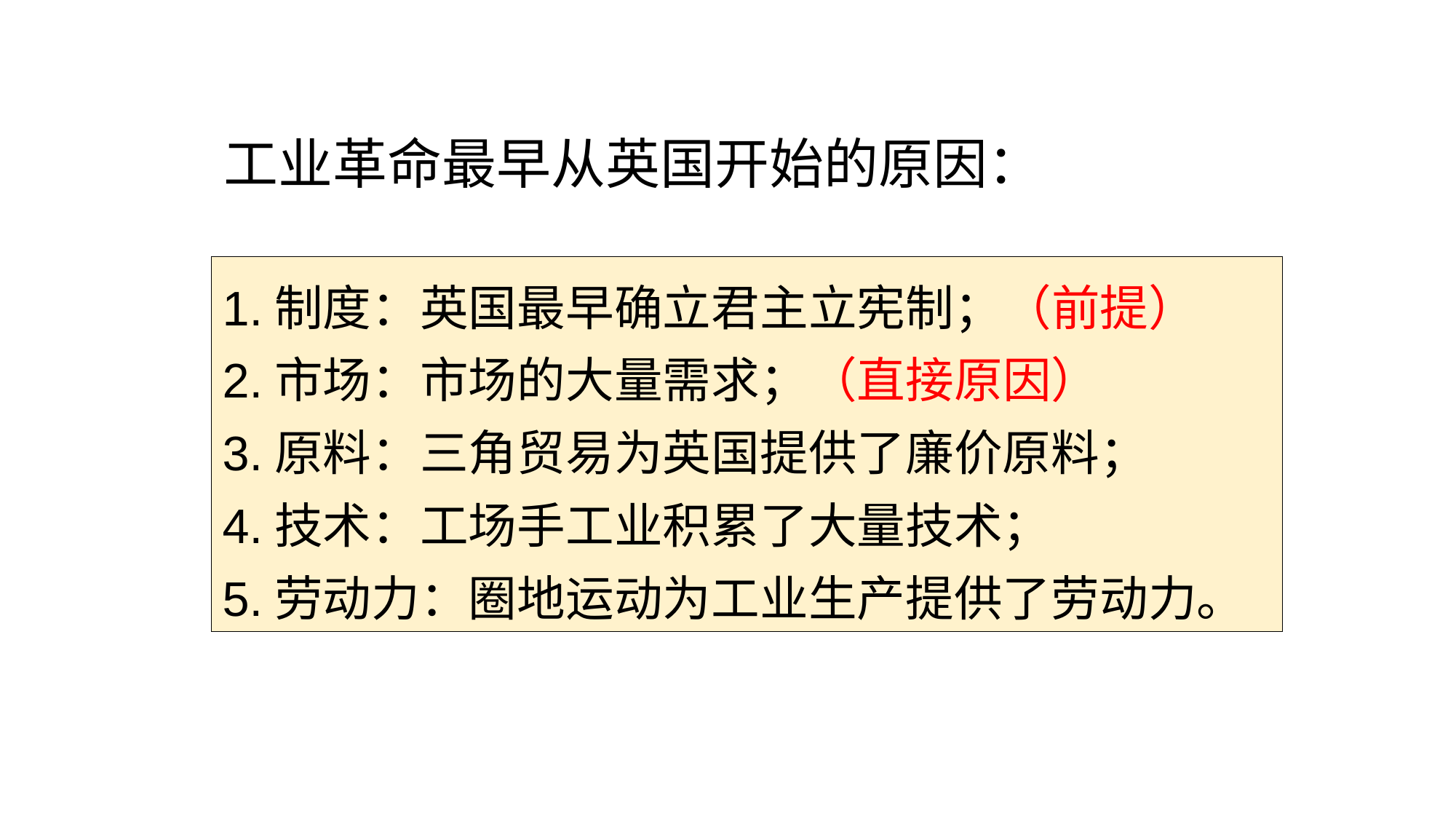

工业革命最早从英国开始的原因：
1.制度：英国最早确立君主立宪制；（前提）
2.市场：市场的大量需求；（直接原因）
3.原料：三角贸易为英国提供了廉价原料；
4.技术：工场手工业积累了大量技术；
5.劳动力：圈地运动为工业生产提供了劳动力。